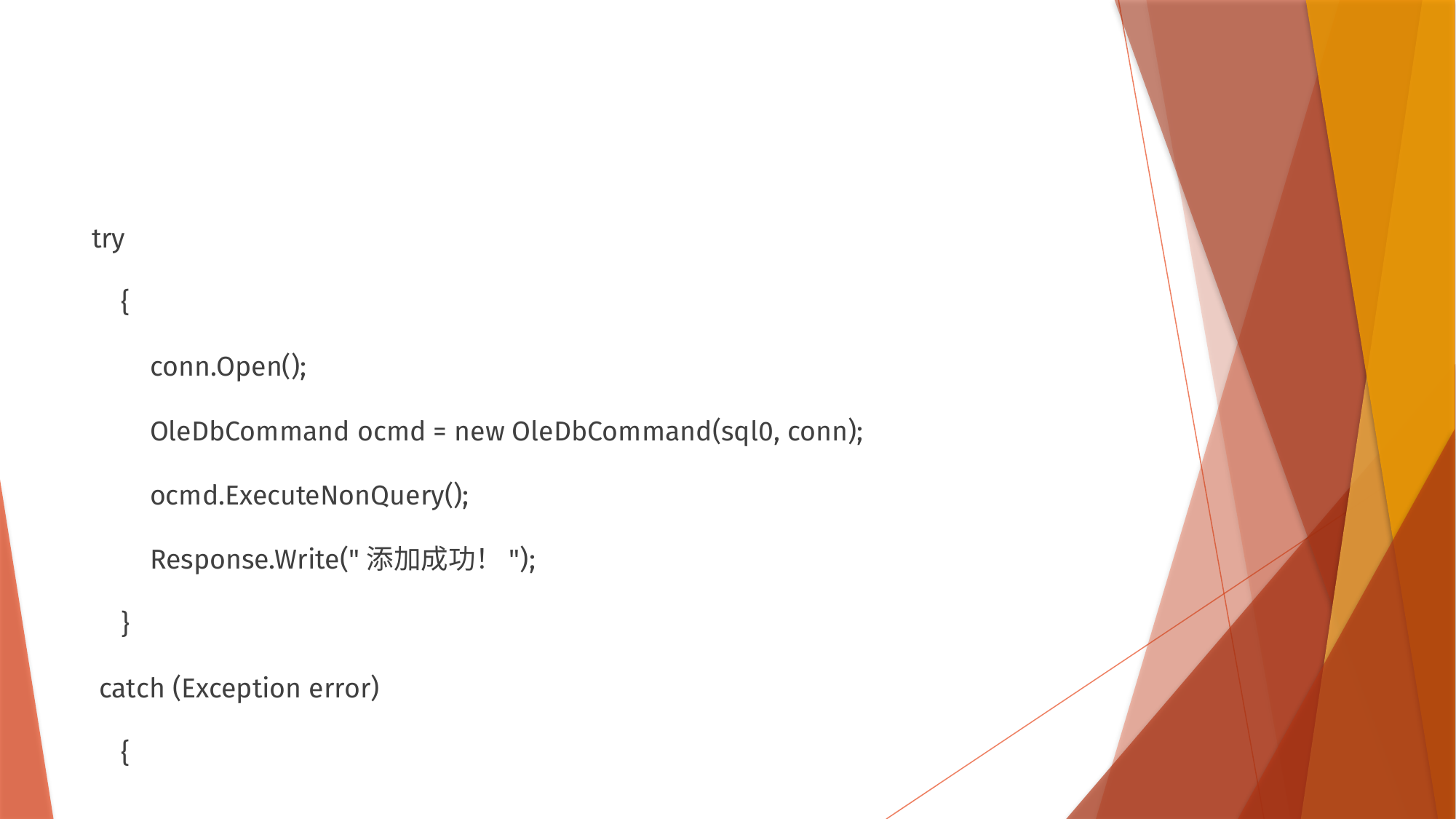

#
try
    {
        conn.Open();
        OleDbCommand ocmd = new OleDbCommand(sql0, conn);
        ocmd.ExecuteNonQuery();
        Response.Write("添加成功！");
    }
 catch (Exception error)
    {